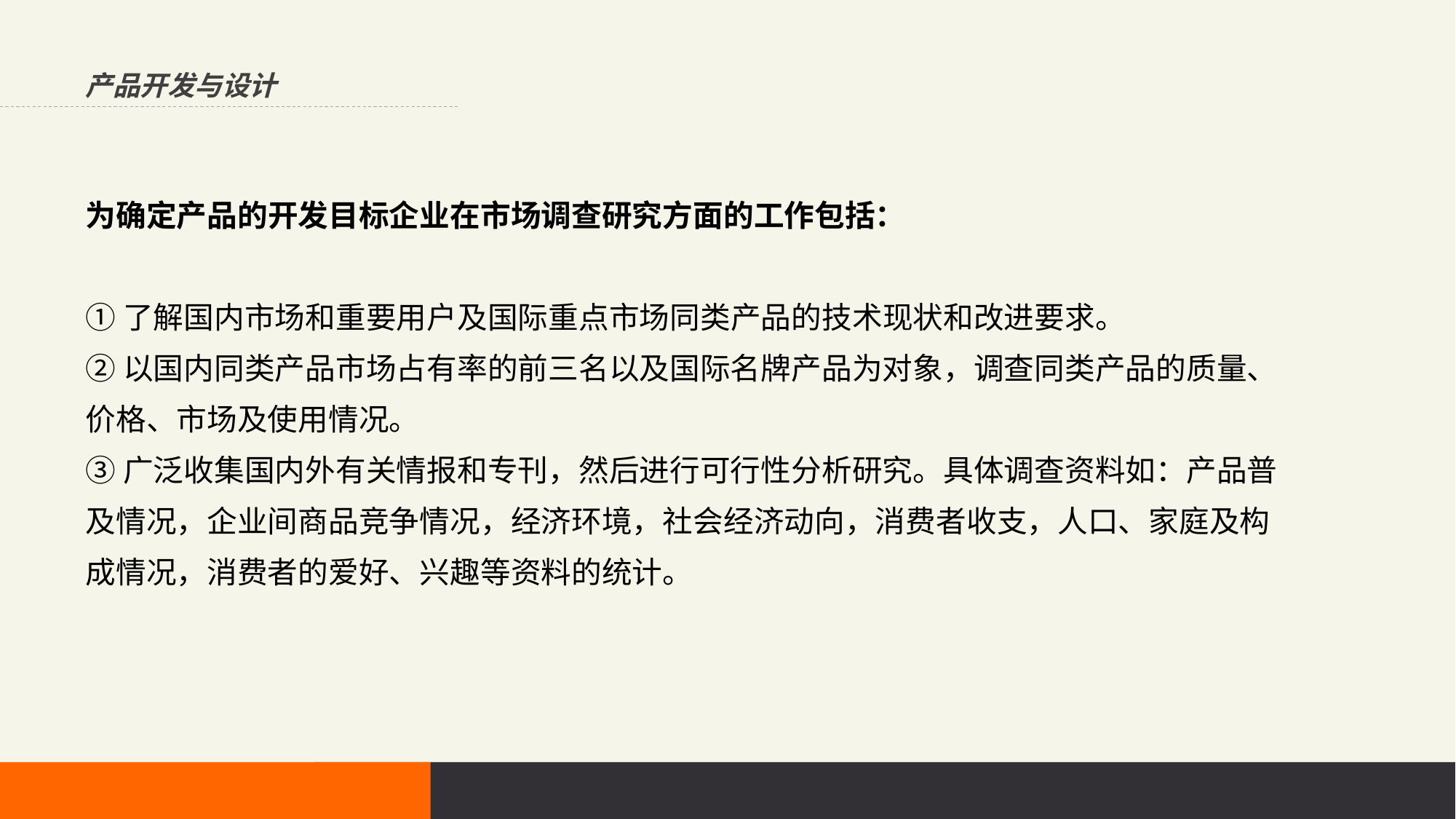

产品开发与设计
为确定产品的开发目标企业在市场调查研究方面的工作包括：
①了解国内市场和重要用户及国际重点市场同类产品的技术现状和改进要求。②以国内同类产品市场占有率的前三名以及国际名牌产品为对象，调查同类产品的质量、价格、市场及使用情况。③广泛收集国内外有关情报和专刊，然后进行可行性分析研究。具体调查资料如：产品普及情况，企业间商品竞争情况，经济环境，社会经济动向，消费者收支，人口、家庭及构成情况，消费者的爱好、兴趣等资料的统计。